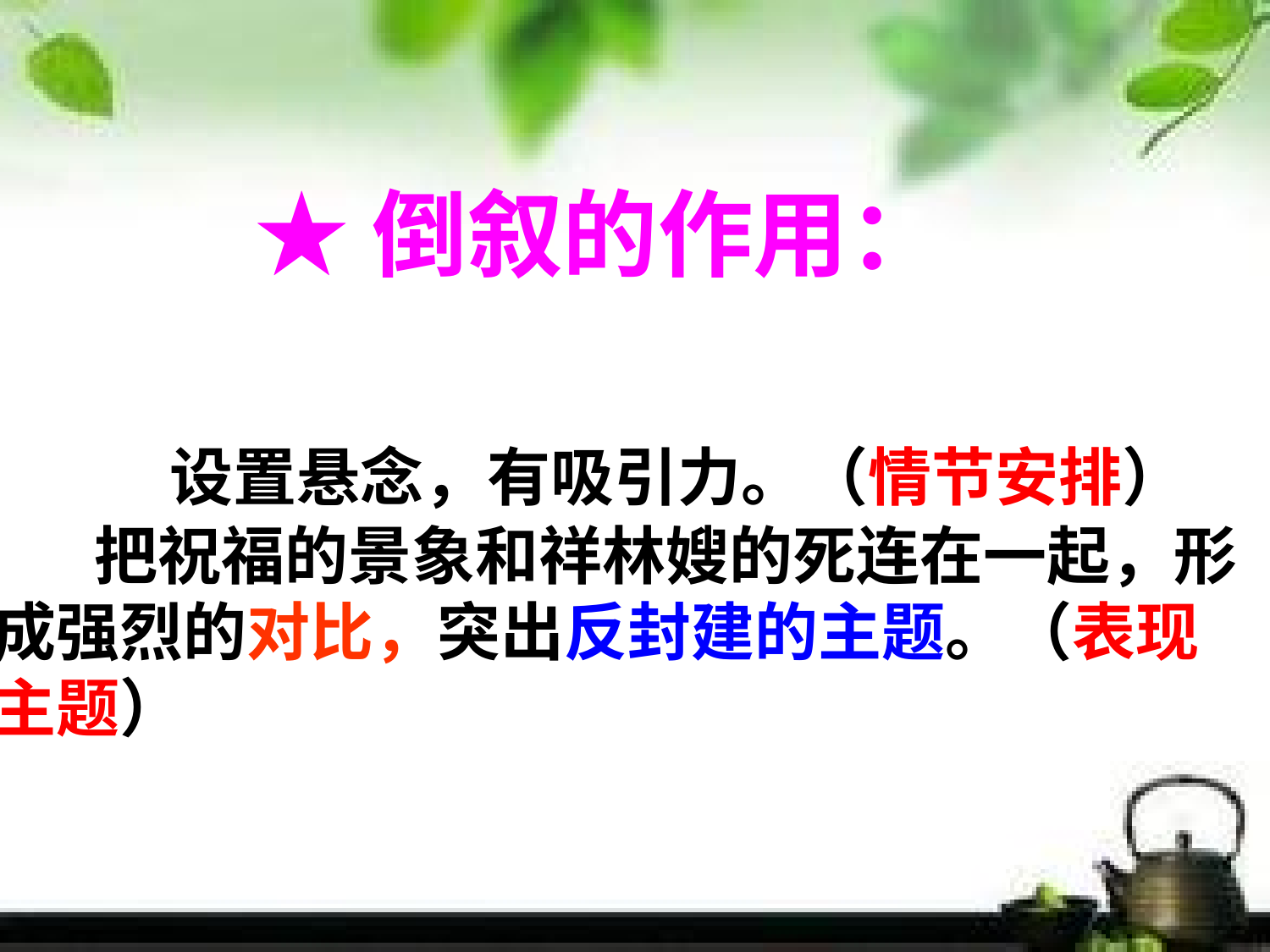

★倒叙的作用：

         设置悬念，有吸引力。（情节安排）
      把祝福的景象和祥林嫂的死连在一起，形成强烈的对比，突出反封建的主题。（表现主题）